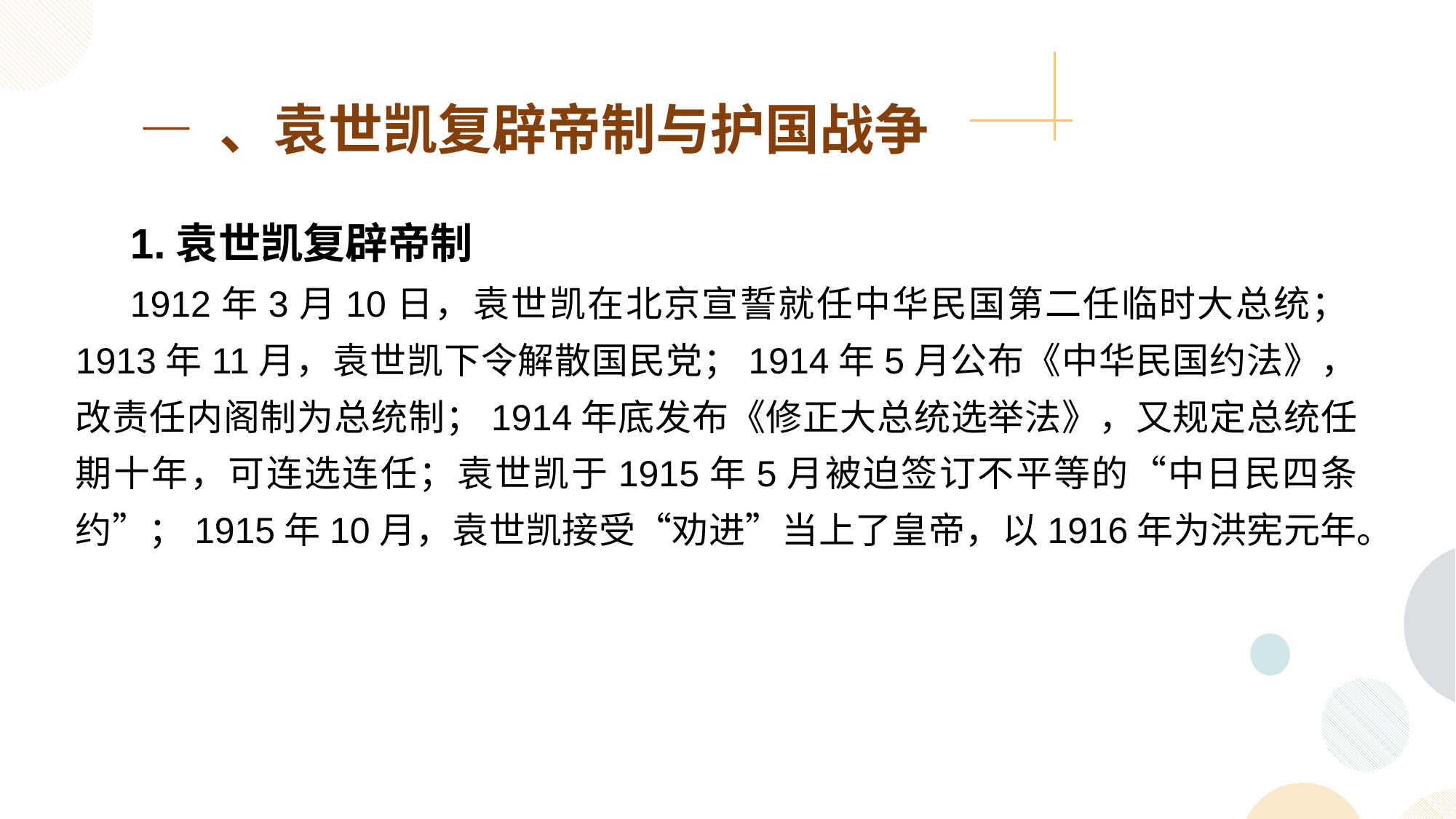

— 、袁世凯复辟帝制与护国战争
1.袁世凯复辟帝制
1912年3月10日，袁世凯在北京宣誓就任中华民国第二任临时大总统；1913年11月，袁世凯下令解散国民党；1914年5月公布《中华民国约法》，改责任内阁制为总统制；1914年底发布《修正大总统选举法》，又规定总统任期十年，可连选连任；袁世凯于1915年5月被迫签订不平等的“中日民四条约”；1915年10月，袁世凯接受“劝进”当上了皇帝，以1916年为洪宪元年。